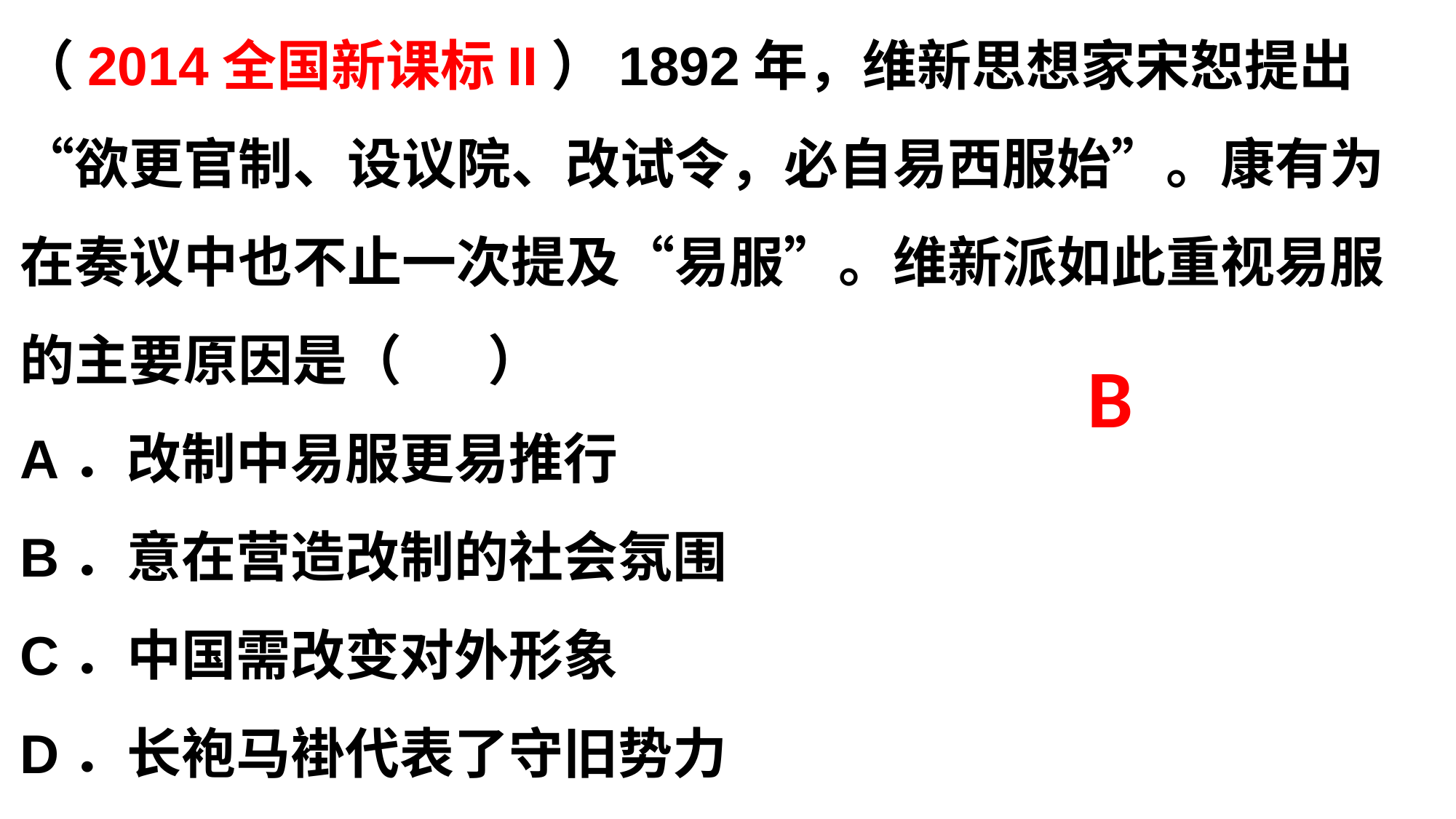

（2014全国新课标II）1892年，维新思想家宋恕提出“欲更官制、设议院、改试令，必自易西服始”。康有为在奏议中也不止一次提及“易服”。维新派如此重视易服的主要原因是（       ）
A．改制中易服更易推行
B．意在营造改制的社会氛围
C．中国需改变对外形象
D．长袍马褂代表了守旧势力
B